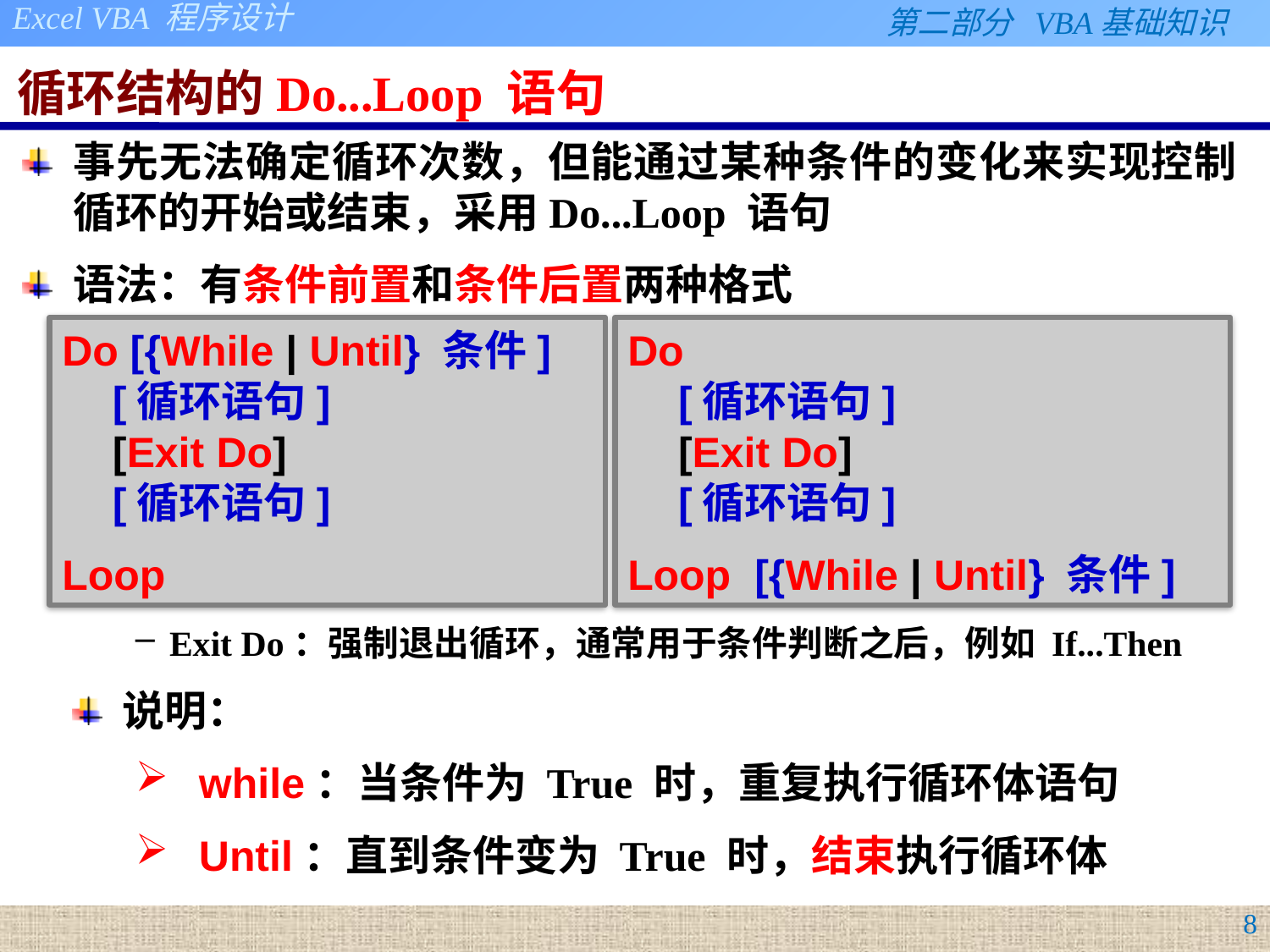

# 循环结构的Do...Loop 语句
事先无法确定循环次数，但能通过某种条件的变化来实现控制循环的开始或结束，采用Do...Loop 语句
语法：有条件前置和条件后置两种格式
Do [{While | Until} 条件]
[循环语句]
[Exit Do]
[循环语句]
Loop
Do
[循环语句]
[Exit Do]
[循环语句]
Loop  [{While | Until} 条件]
Exit Do：强制退出循环，通常用于条件判断之后，例如 If...Then
说明：
while：当条件为 True 时，重复执行循环体语句
Until：直到条件变为 True 时，结束执行循环体